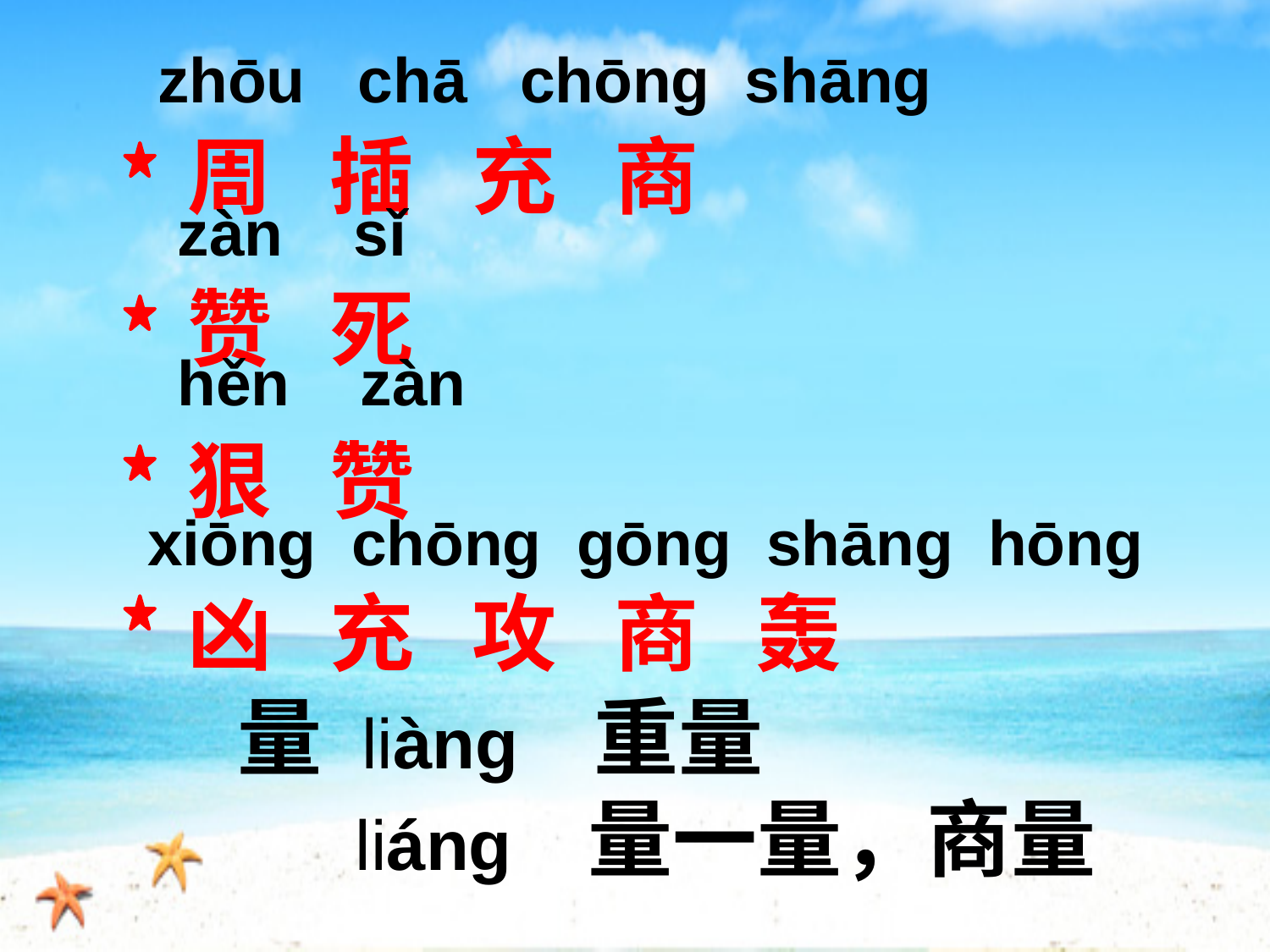

zhōu   chā   chōnɡ  shānɡ
周   插   充   商
赞   死
狠   赞
凶   充   攻   商   轰

zàn    sǐ

hěn    zàn

xiōnɡ  chōnɡ  ɡōnɡ  shānɡ  hōnɡ

量 liànɡ   重量
      liánɡ   量一量，商量